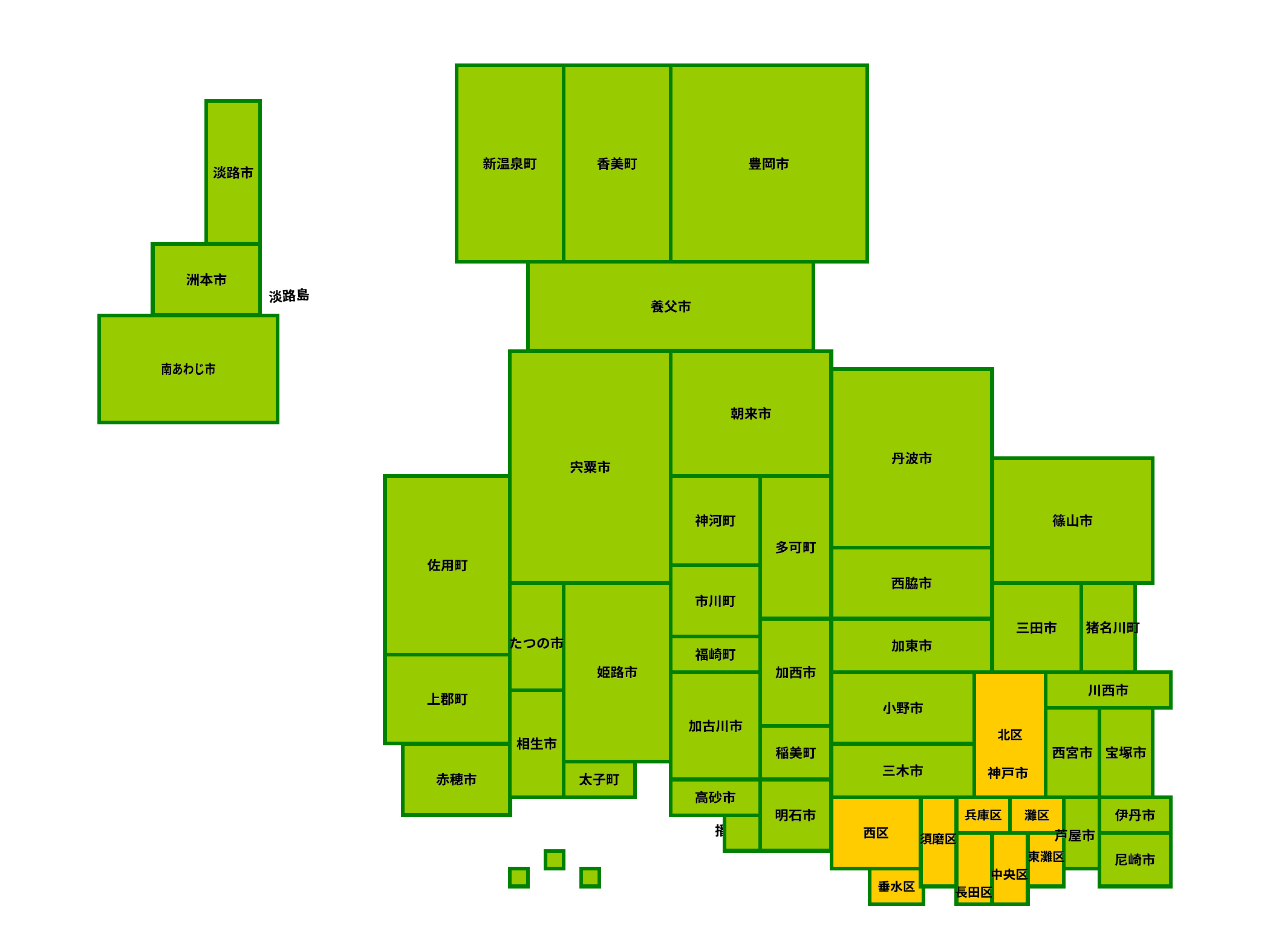

西宮市
西宮市

播磨町
播磨町

新温泉町
新温泉町
香美町
香美町
豊岡市
豊岡市
淡路市
淡路市
洲本市
洲本市
淡路島
淡路島
養父市
養父市
南あわじ市
南あわじ市
朝来市
朝来市
丹波市
丹波市
宍粟市
宍粟市
神河町
神河町
篠山市
篠山市
多可町
多可町
佐用町
佐用町
西脇市
西脇市
市川町
市川町
三田市
三田市
猪名川町
猪名川町
たつの市
たつの市
加東市
加東市
福崎町
福崎町
姫路市
姫路市
加西市
加西市
川西市
川西市
上郡町
上郡町
小野市
小野市
加古川市
加古川市
北区
北区
相生市
相生市
宝塚市
宝塚市
稲美町
稲美町
三木市
三木市
神戸市
神戸市
赤穂市
赤穂市
太子町
太子町
高砂市
高砂市
明石市
明石市
伊丹市
伊丹市
兵庫区
兵庫区
灘区
灘区

西区
西区
芦屋市
芦屋市
須磨区
須磨区
東灘区
東灘区
尼崎市
尼崎市
中央区
中央区
垂水区
垂水区
長田区
長田区